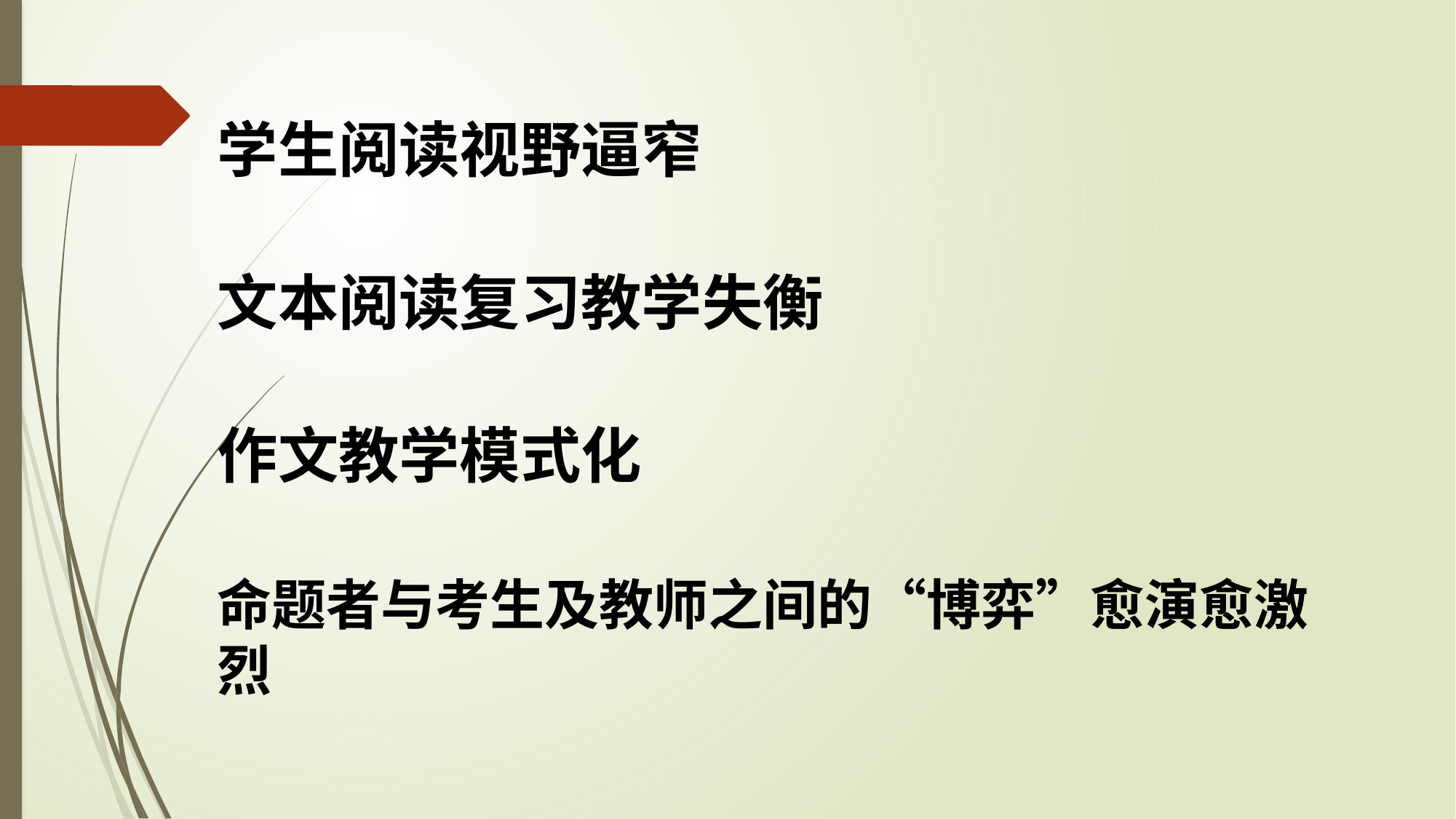

学生阅读视野逼窄

文本阅读复习教学失衡

作文教学模式化

命题者与考生及教师之间的“博弈”愈演愈激烈